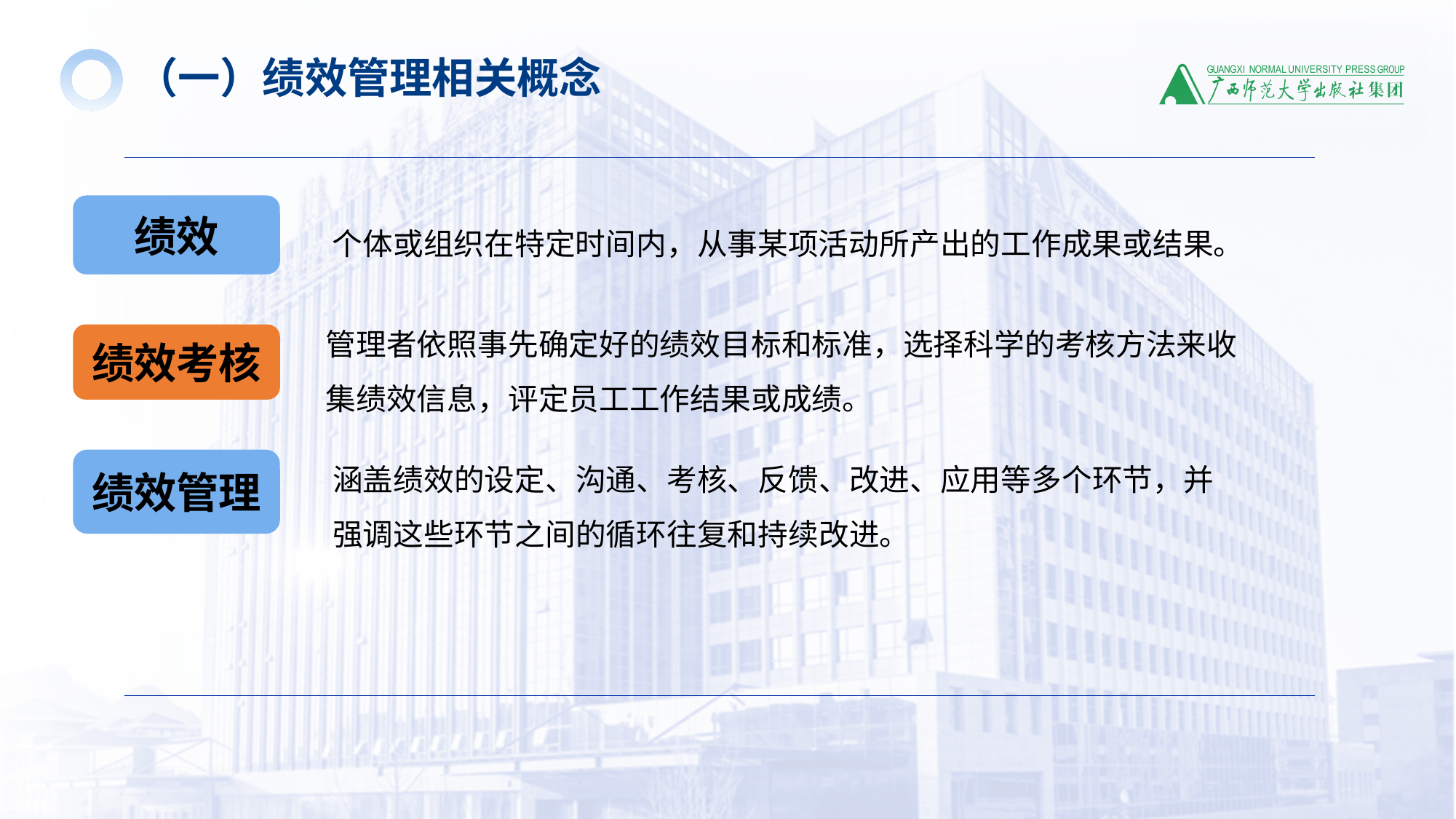

（一）绩效管理相关概念

绩效
个体或组织在特定时间内，从事某项活动所产出的工作成果或结果。
管理者依照事先确定好的绩效目标和标准，选择科学的考核方法来收集绩效信息，评定员工工作结果或成绩。
绩效考核
涵盖绩效的设定、沟通、考核、反馈、改进、应用等多个环节，并强调这些环节之间的循环往复和持续改进。
绩效管理